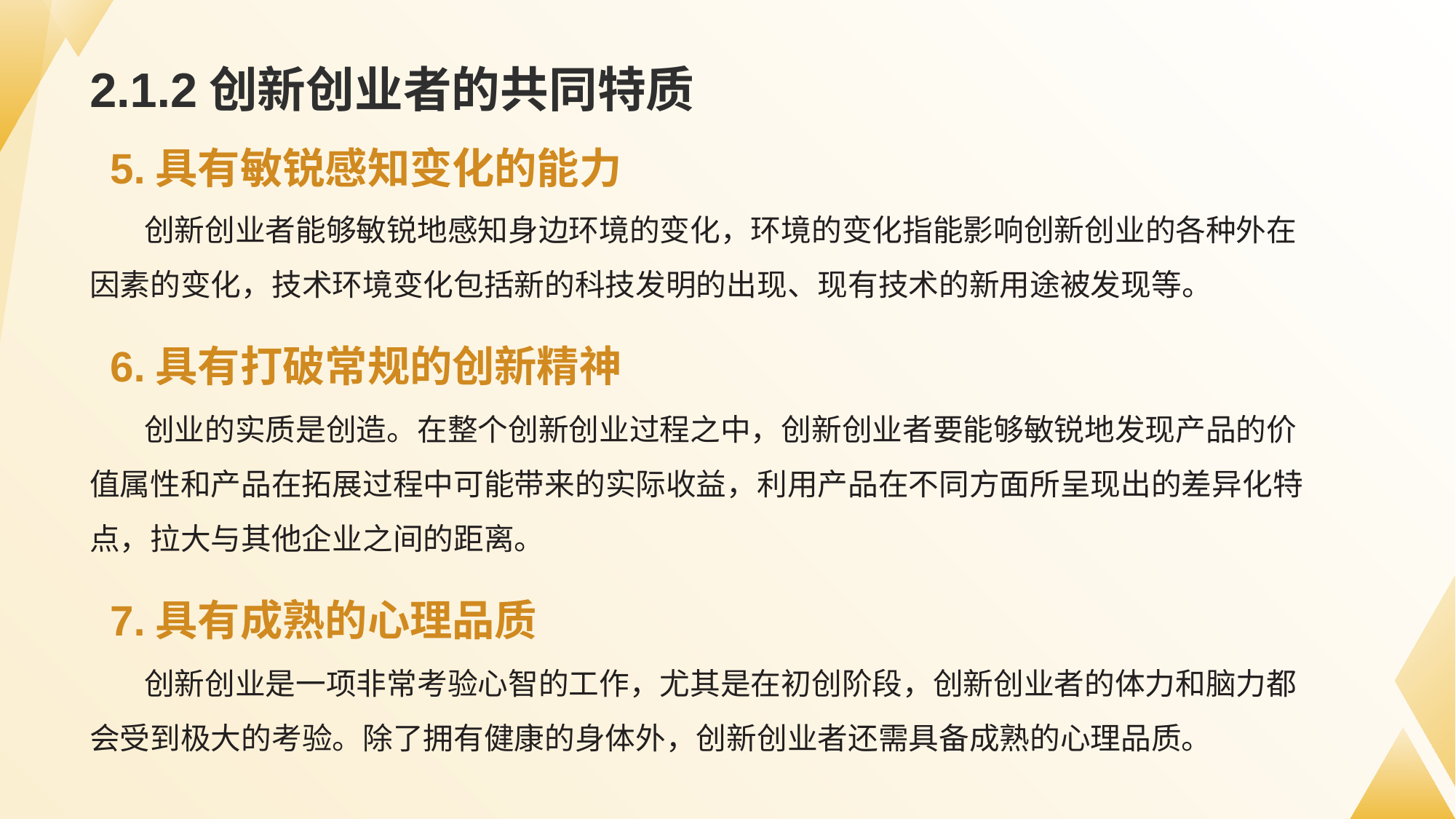

# 2.1.2创新创业者的共同特质
5.具有敏锐感知变化的能力
创新创业者能够敏锐地感知身边环境的变化，环境的变化指能影响创新创业的各种外在因素的变化，技术环境变化包括新的科技发明的出现、现有技术的新用途被发现等。
6.具有打破常规的创新精神
创业的实质是创造。在整个创新创业过程之中，创新创业者要能够敏锐地发现产品的价值属性和产品在拓展过程中可能带来的实际收益，利用产品在不同方面所呈现出的差异化特点，拉大与其他企业之间的距离。
7.具有成熟的心理品质
创新创业是一项非常考验心智的工作，尤其是在初创阶段，创新创业者的体力和脑力都会受到极大的考验。除了拥有健康的身体外，创新创业者还需具备成熟的心理品质。